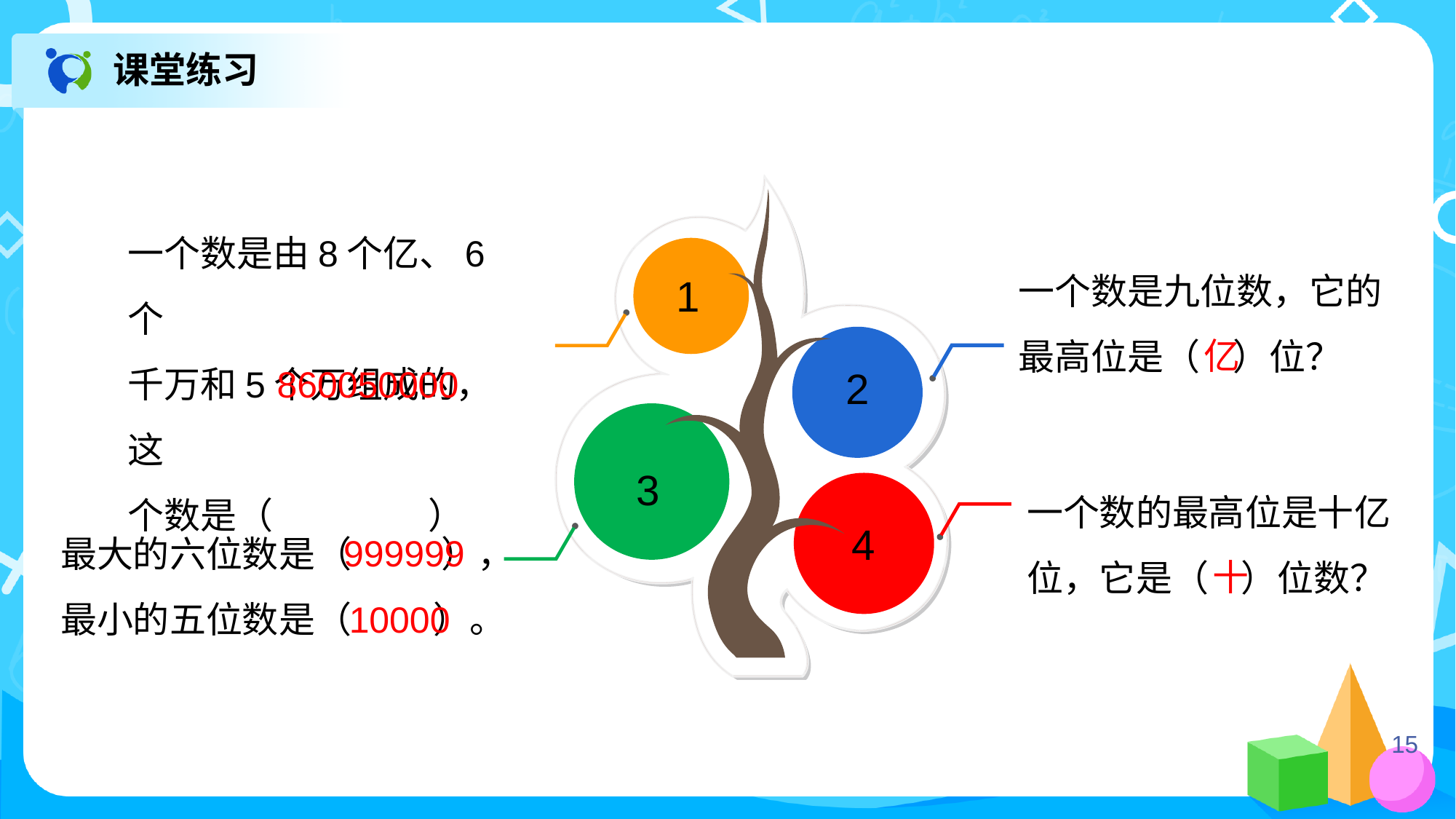

课堂练习

一个数是由8个亿、6个
千万和5个万组成的，这
个数是（                   ）
一个数是九位数，它的
最高位是（    ）位？
1
亿
860050000
2
3
一个数的最高位是十亿
位，它是（    ）位数？
最大的六位数是（           ），
最小的五位数是（          ）。
4
999999
十
10000
15